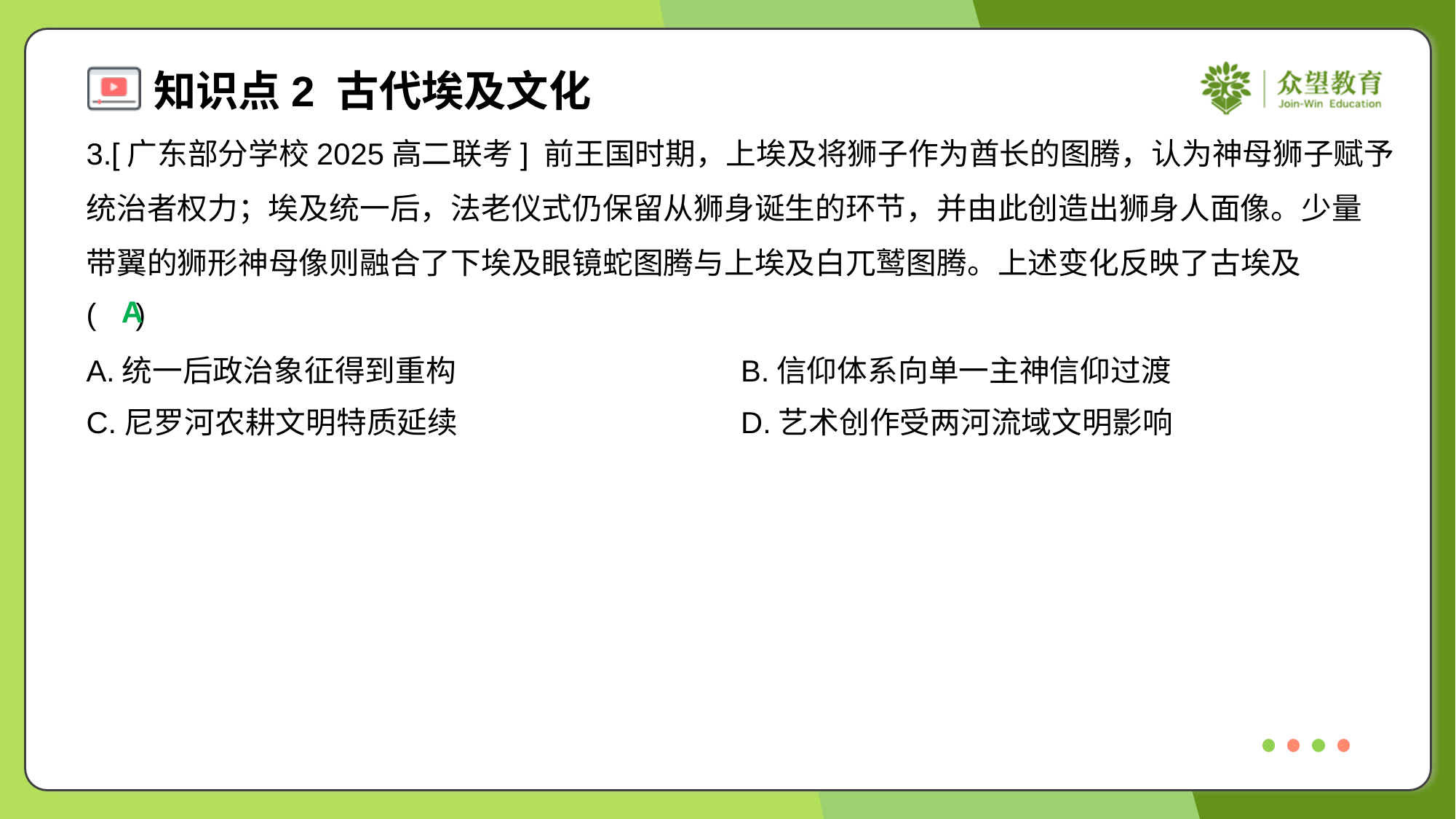

3.[广东部分学校2025高二联考] 前王国时期，上埃及将狮子作为酋长的图腾，认为神母狮子赋予
统治者权力；埃及统一后，法老仪式仍保留从狮身诞生的环节，并由此创造出狮身人面像。少量
带翼的狮形神母像则融合了下埃及眼镜蛇图腾与上埃及白兀鹫图腾。上述变化反映了古埃及
(     )
A
A.统一后政治象征得到重构	B.信仰体系向单一主神信仰过渡
C.尼罗河农耕文明特质延续	D.艺术创作受两河流域文明影响